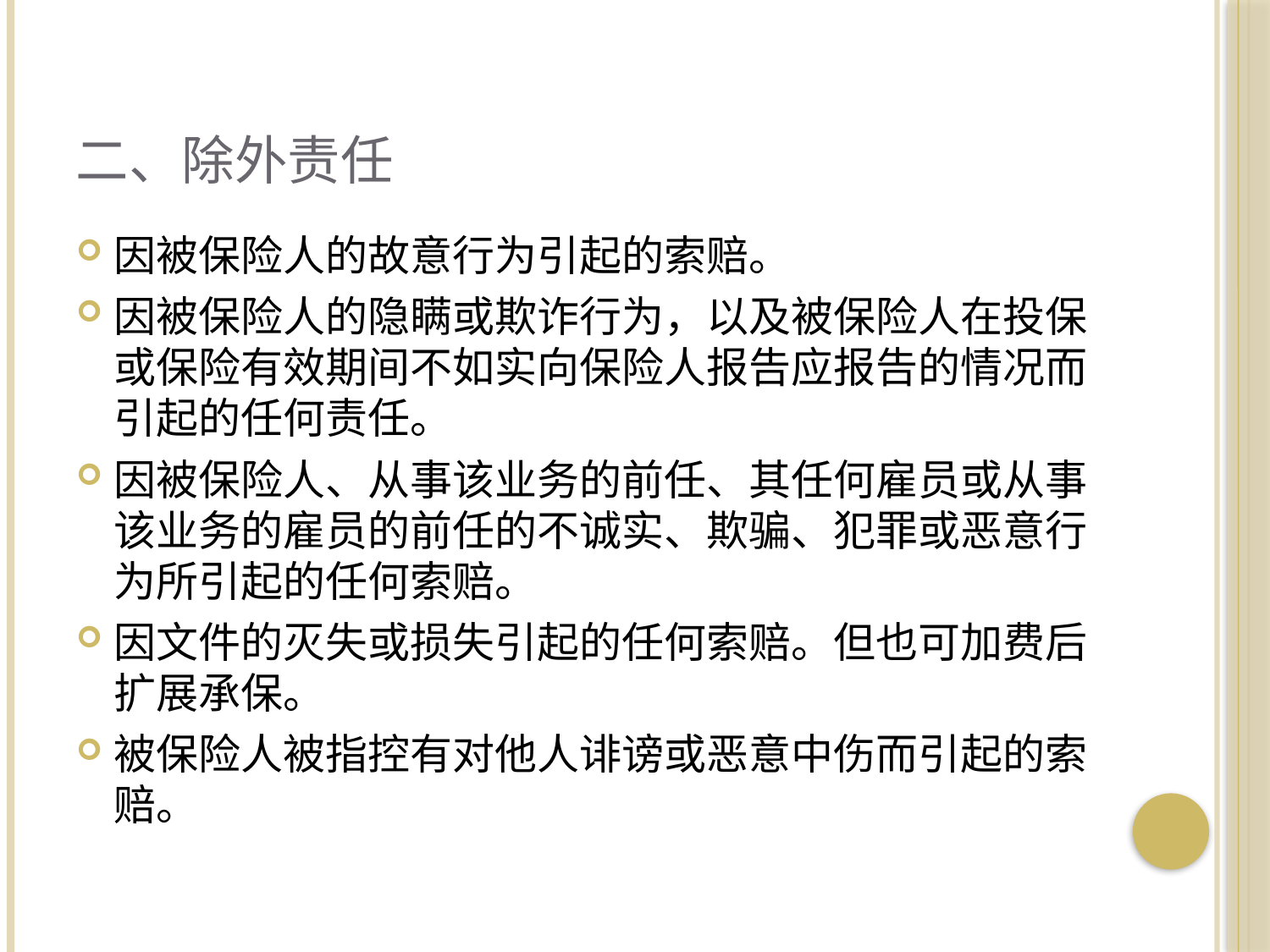

# 二、除外责任
因被保险人的故意行为引起的索赔。
因被保险人的隐瞒或欺诈行为，以及被保险人在投保或保险有效期间不如实向保险人报告应报告的情况而引起的任何责任。
因被保险人、从事该业务的前任、其任何雇员或从事该业务的雇员的前任的不诚实、欺骗、犯罪或恶意行为所引起的任何索赔。
因文件的灭失或损失引起的任何索赔。但也可加费后扩展承保。
被保险人被指控有对他人诽谤或恶意中伤而引起的索赔。